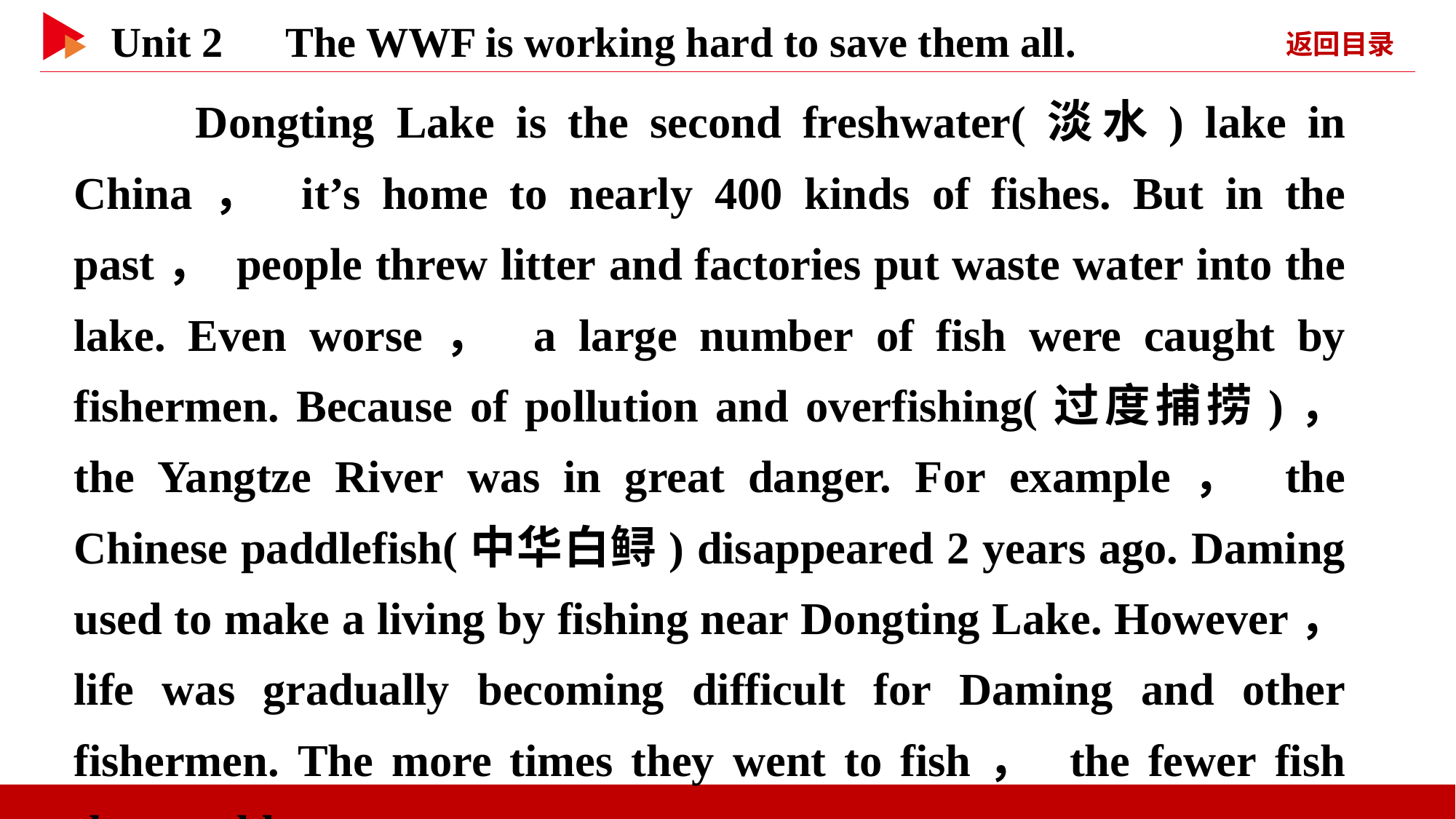

Dongting Lake is the second freshwater(淡水) lake in China， it’s home to nearly 400 kinds of fishes. But in the past， people threw litter and factories put waste water into the lake. Even worse， a large number of fish were caught by fishermen. Because of pollution and overfishing(过度捕捞)， the Yangtze River was in great danger. For example， the Chinese paddlefish(中华白鲟) disappeared 2 years ago. Daming used to make a living by fishing near Dongting Lake. However， life was gradually becoming difficult for Daming and other fishermen. The more times they went to fish， the fewer fish they could get.